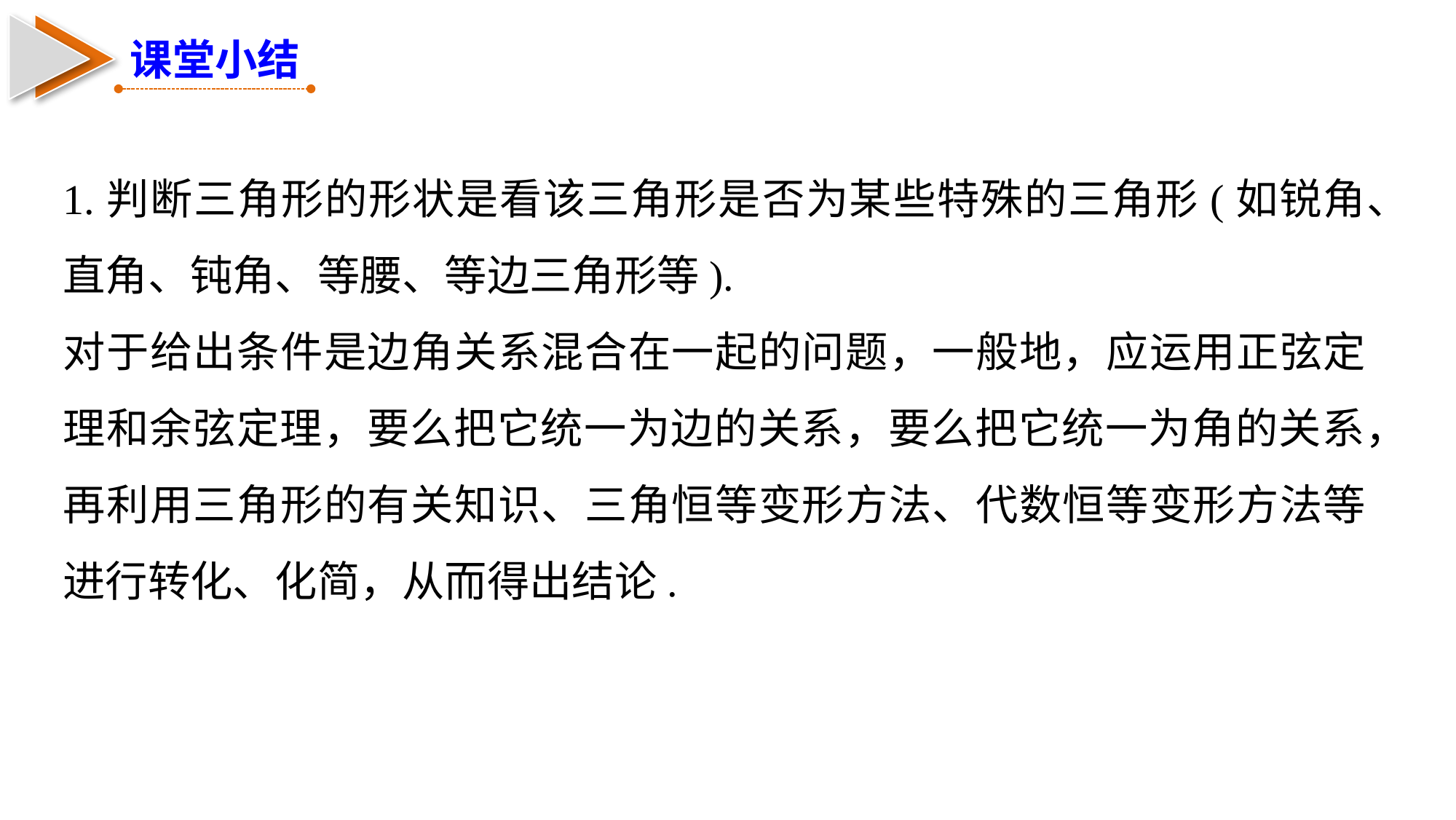

课堂小结
1.判断三角形的形状是看该三角形是否为某些特殊的三角形(如锐角、直角、钝角、等腰、等边三角形等).
对于给出条件是边角关系混合在一起的问题，一般地，应运用正弦定理和余弦定理，要么把它统一为边的关系，要么把它统一为角的关系，再利用三角形的有关知识、三角恒等变形方法、代数恒等变形方法等进行转化、化简，从而得出结论.